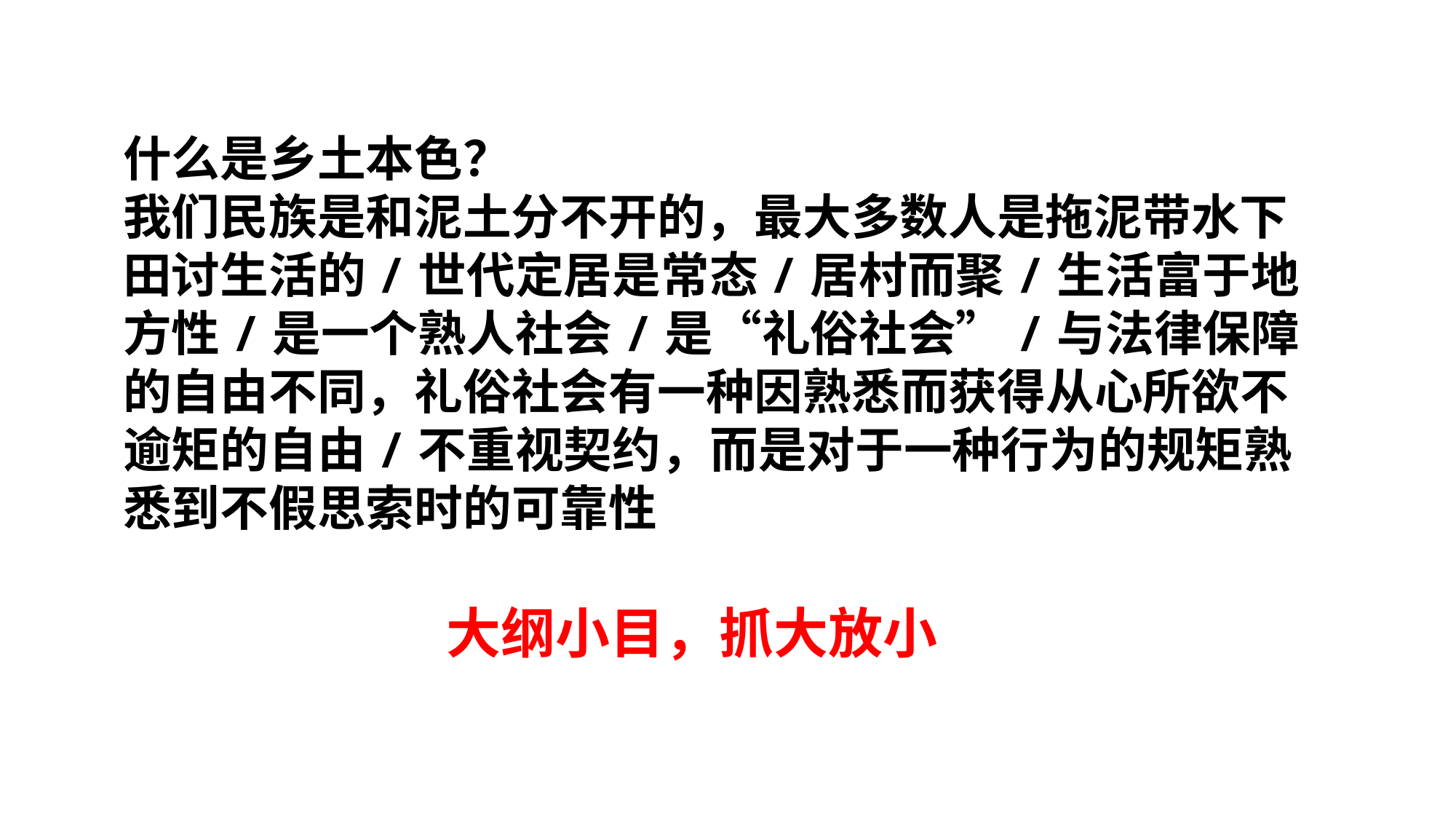

什么是乡土本色？
我们民族是和泥土分不开的，最大多数人是拖泥带水下田讨生活的/世代定居是常态/居村而聚/生活富于地方性/是一个熟人社会/是“礼俗社会”/与法律保障的自由不同，礼俗社会有一种因熟悉而获得从心所欲不逾矩的自由/不重视契约，而是对于一种行为的规矩熟悉到不假思索时的可靠性
大纲小目，抓大放小